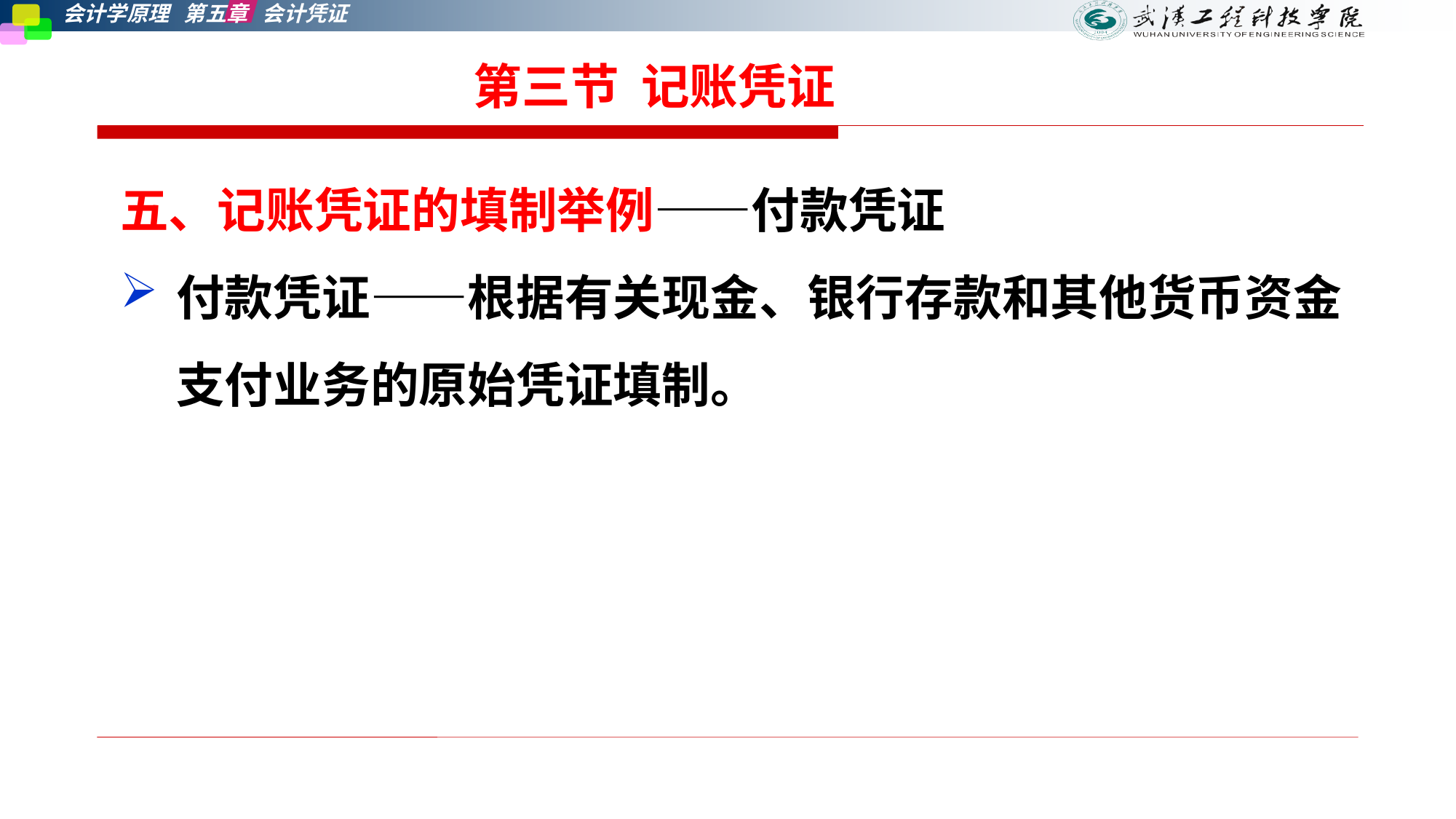

# 第三节  记账凭证
五、记账凭证的填制举例——付款凭证
付款凭证——根据有关现金、银行存款和其他货币资金支付业务的原始凭证填制。